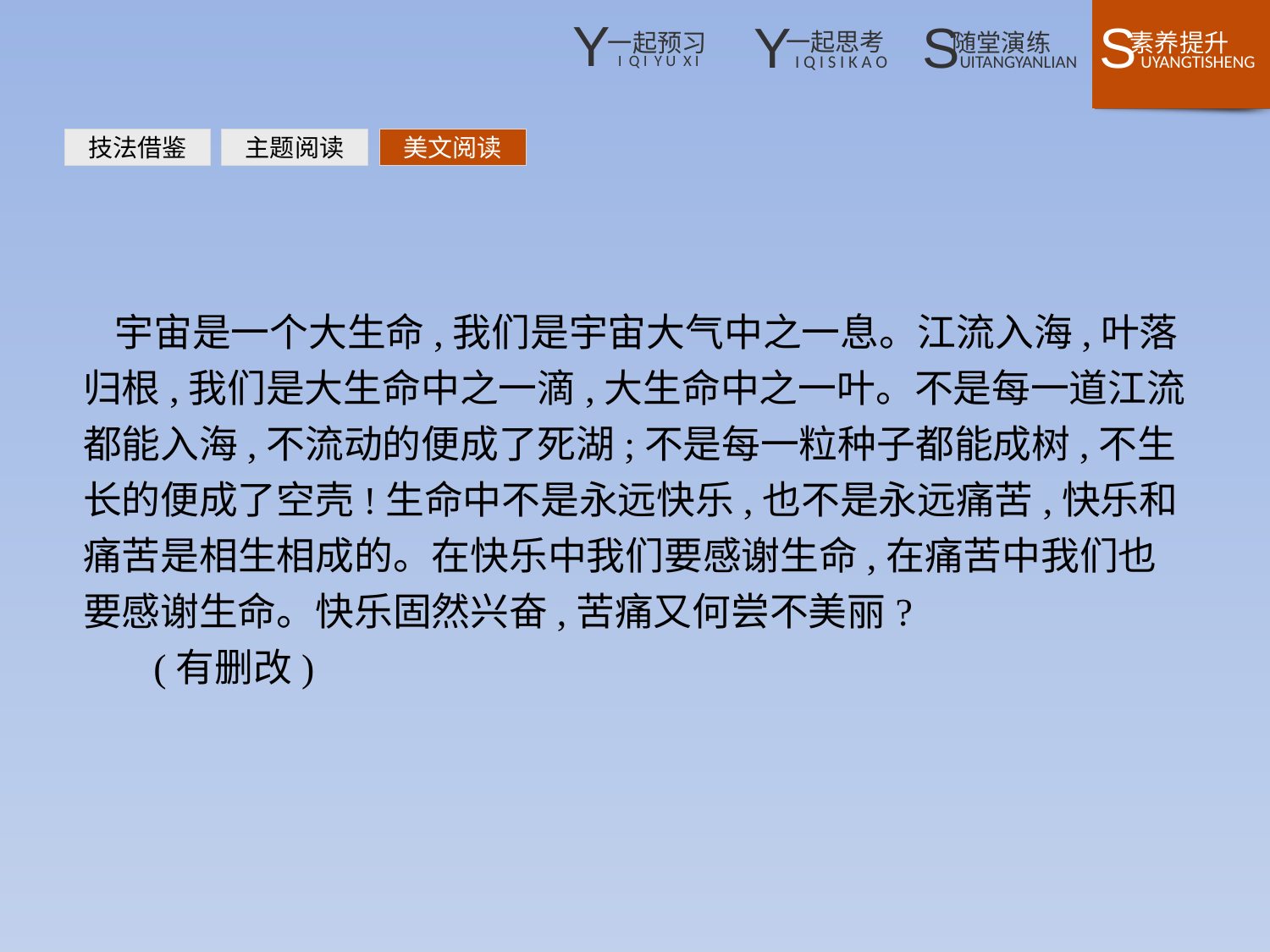

技法借鉴
主题阅读
美文阅读
宇宙是一个大生命,我们是宇宙大气中之一息。江流入海,叶落归根,我们是大生命中之一滴,大生命中之一叶。不是每一道江流都能入海,不流动的便成了死湖;不是每一粒种子都能成树,不生长的便成了空壳!生命中不是永远快乐,也不是永远痛苦,快乐和痛苦是相生相成的。在快乐中我们要感谢生命,在痛苦中我们也要感谢生命。快乐固然兴奋,苦痛又何尝不美丽?
    (有删改)